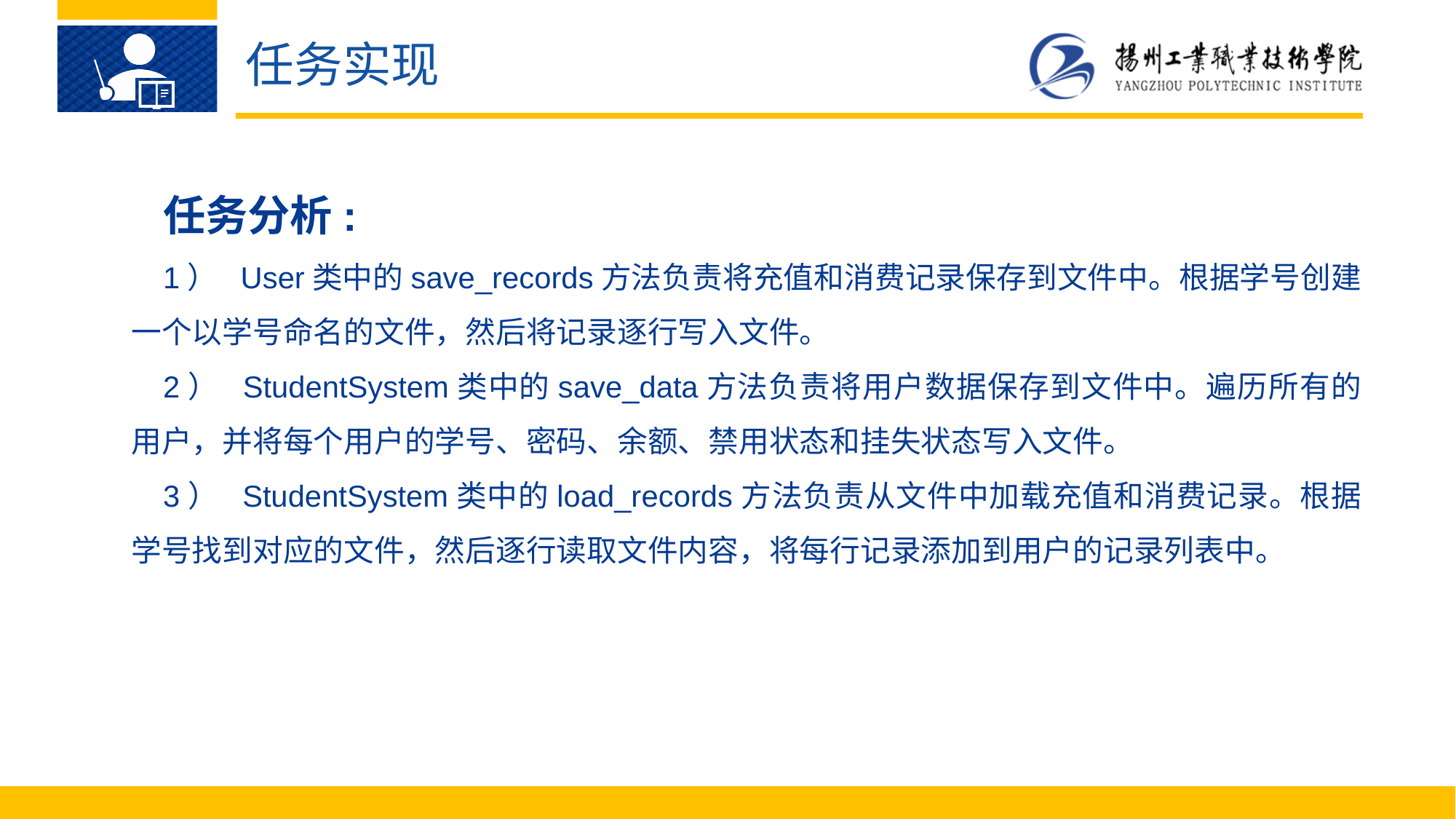

任务实现
任务分析:
1）	User类中的save_records方法负责将充值和消费记录保存到文件中。根据学号创建一个以学号命名的文件，然后将记录逐行写入文件。
2）	StudentSystem类中的save_data方法负责将用户数据保存到文件中。遍历所有的用户，并将每个用户的学号、密码、余额、禁用状态和挂失状态写入文件。
3）	StudentSystem类中的load_records方法负责从文件中加载充值和消费记录。根据学号找到对应的文件，然后逐行读取文件内容，将每行记录添加到用户的记录列表中。